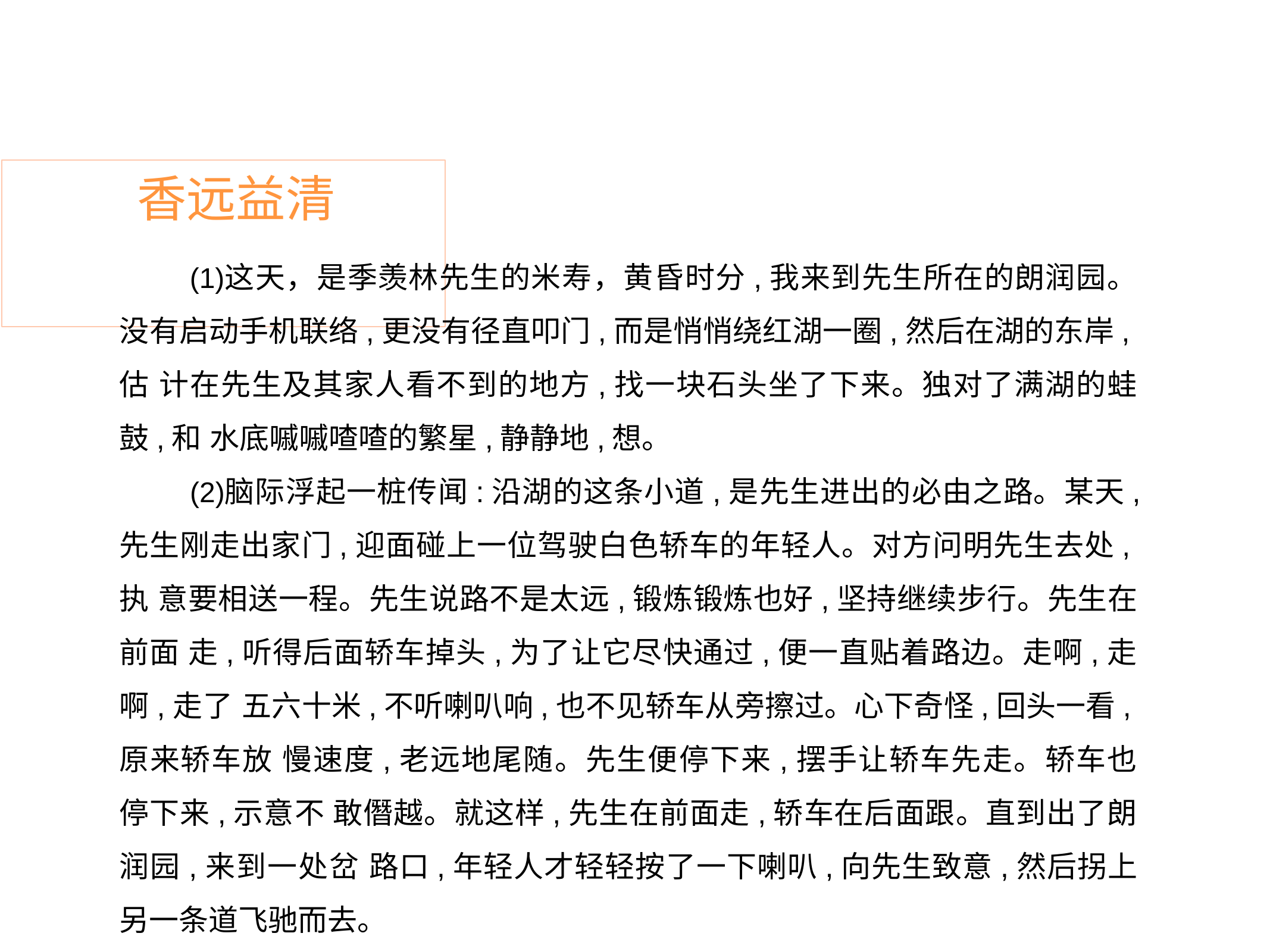

# 香远益清
这天，是季羡林先生的米寿，黄昏时分,我来到先生所在的朗润园。 没有启动手机联络,更没有径直叩门,而是悄悄绕红湖一圈,然后在湖的东岸,估 计在先生及其家人看不到的地方,找一块石头坐了下来。独对了满湖的蛙鼓,和 水底嘁嘁喳喳的繁星,静静地,想。
脑际浮起一桩传闻:沿湖的这条小道,是先生进出的必由之路。某天,
先生刚走出家门,迎面碰上一位驾驶白色轿车的年轻人。对方问明先生去处,执 意要相送一程。先生说路不是太远,锻炼锻炼也好,坚持继续步行。先生在前面 走,听得后面轿车掉头,为了让它尽快通过,便一直贴着路边。走啊,走啊,走了 五六十米,不听喇叭响,也不见轿车从旁擦过。心下奇怪,回头一看,原来轿车放 慢速度,老远地尾随。先生便停下来,摆手让轿车先走。轿车也停下来,示意不 敢僭越。就这样,先生在前面走,轿车在后面跟。直到出了朗润园,来到一处岔 路口,年轻人才轻轻按了一下喇叭,向先生致意,然后拐上另一条道飞驰而去。